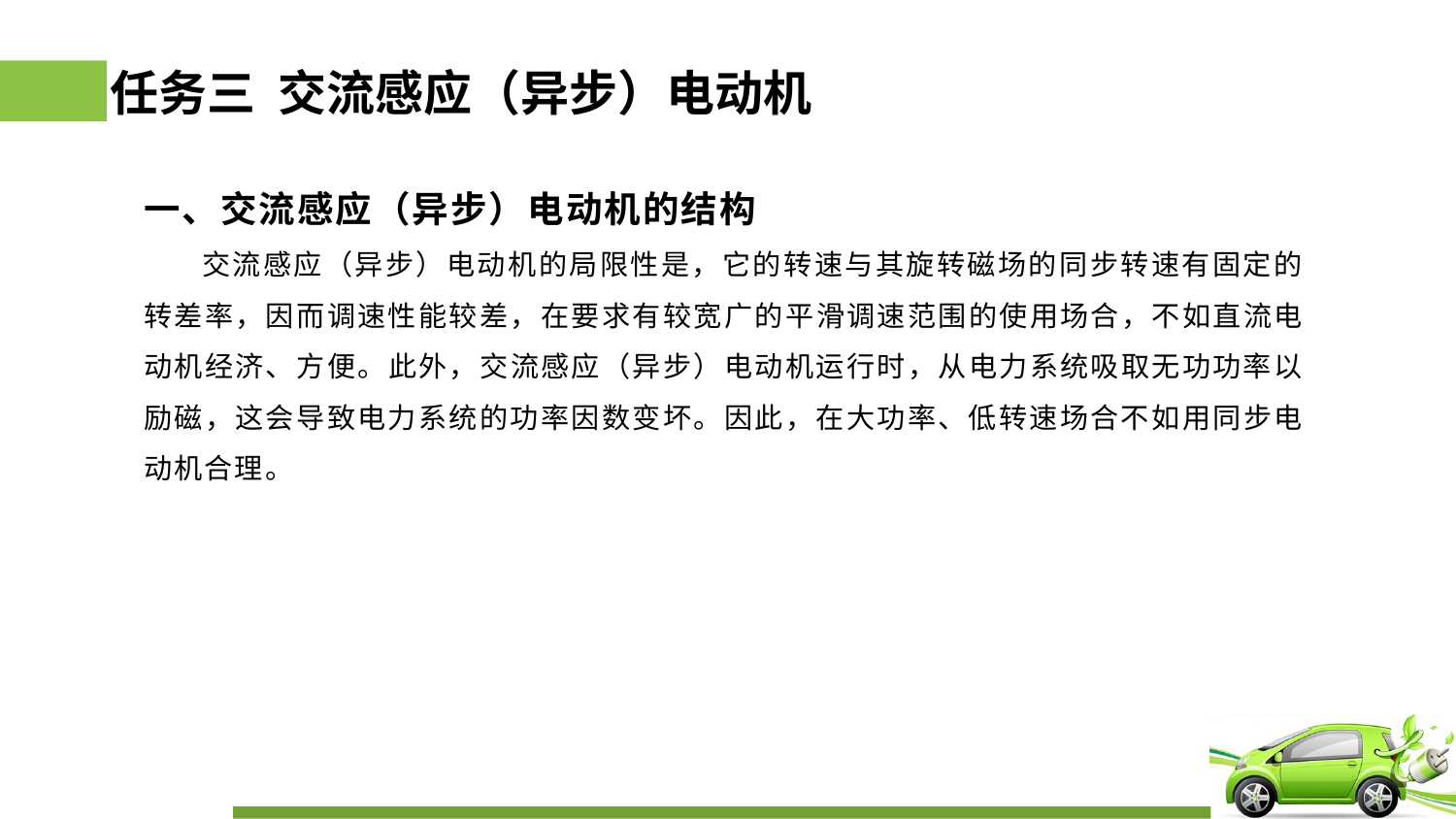

# 任务三  交流感应（异步）电动机
一、交流感应（异步）电动机的结构
      交流感应（异步）电动机的局限性是，它的转速与其旋转磁场的同步转速有固定的转差率，因而调速性能较差，在要求有较宽广的平滑调速范围的使用场合，不如直流电动机经济、方便。此外，交流感应（异步）电动机运行时，从电力系统吸取无功功率以励磁，这会导致电力系统的功率因数变坏。因此，在大功率、低转速场合不如用同步电动机合理。